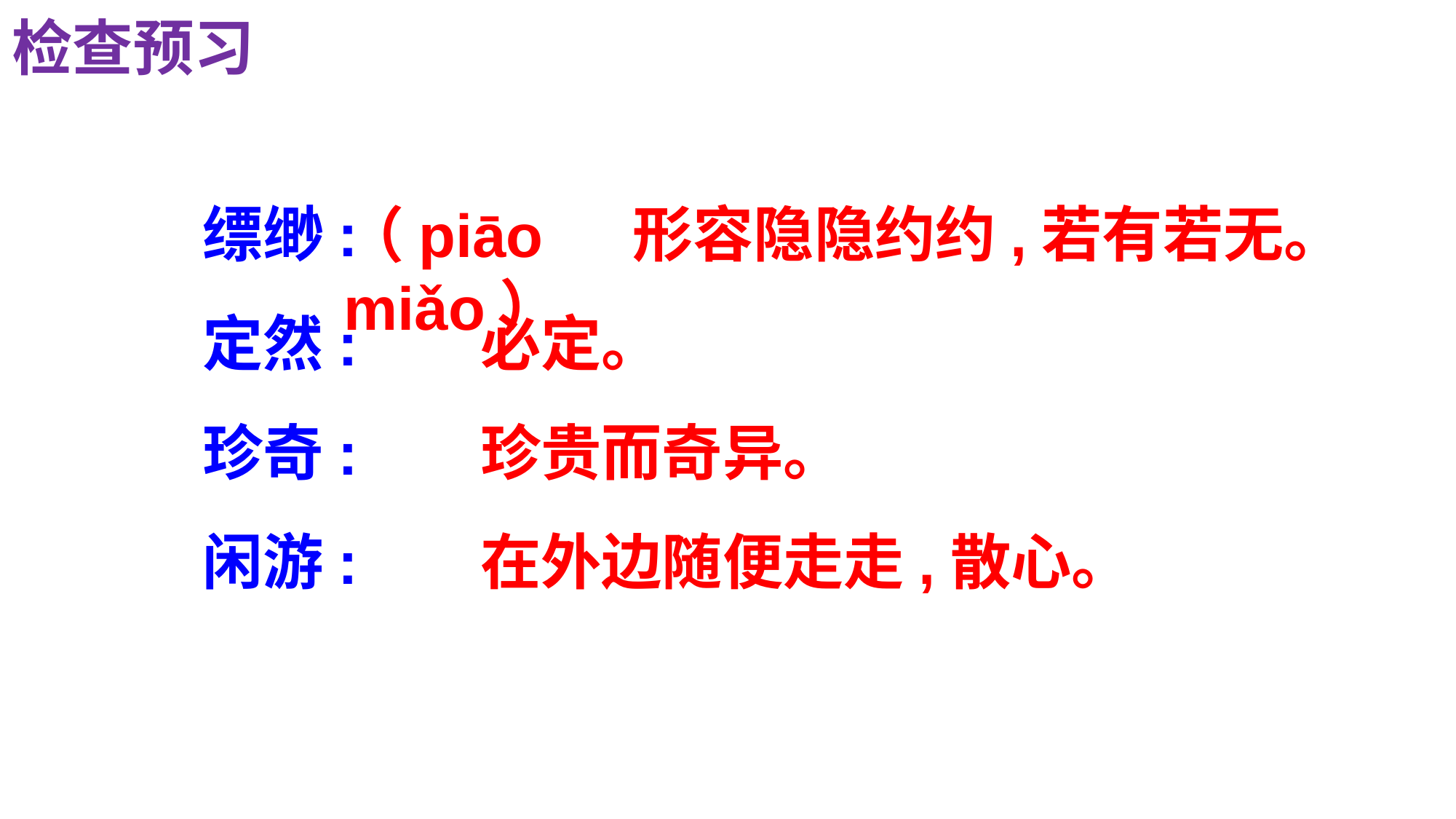

检查预习

缥缈:
定然:
珍奇:
闲游:
            形容隐隐约约,若有若无。
 必定。
 珍贵而奇异。
 在外边随便走走,散心。
（piāo miǎo）